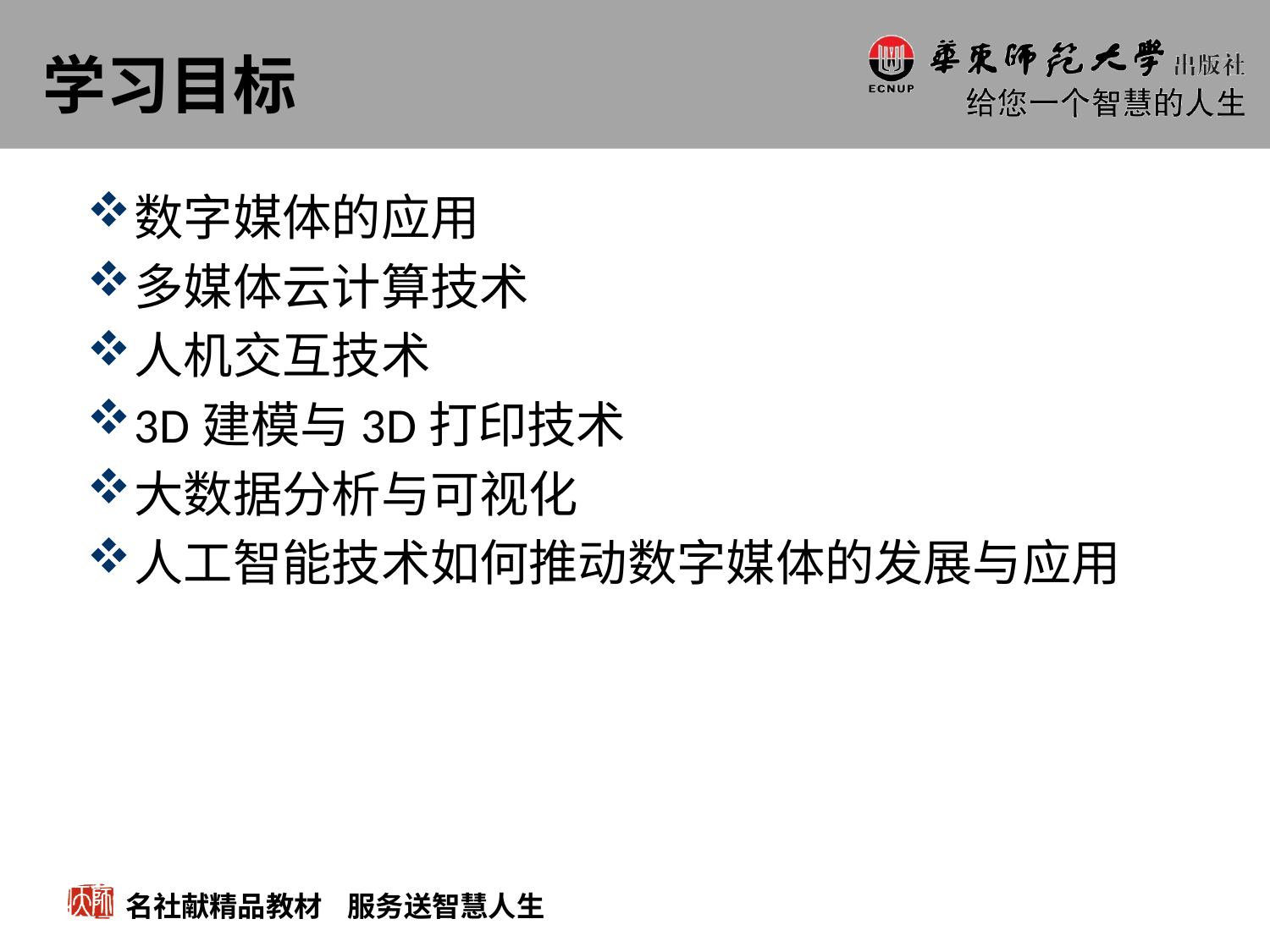

# 学习目标
数字媒体的应用
多媒体云计算技术
人机交互技术
3D建模与3D打印技术
大数据分析与可视化
人工智能技术如何推动数字媒体的发展与应用